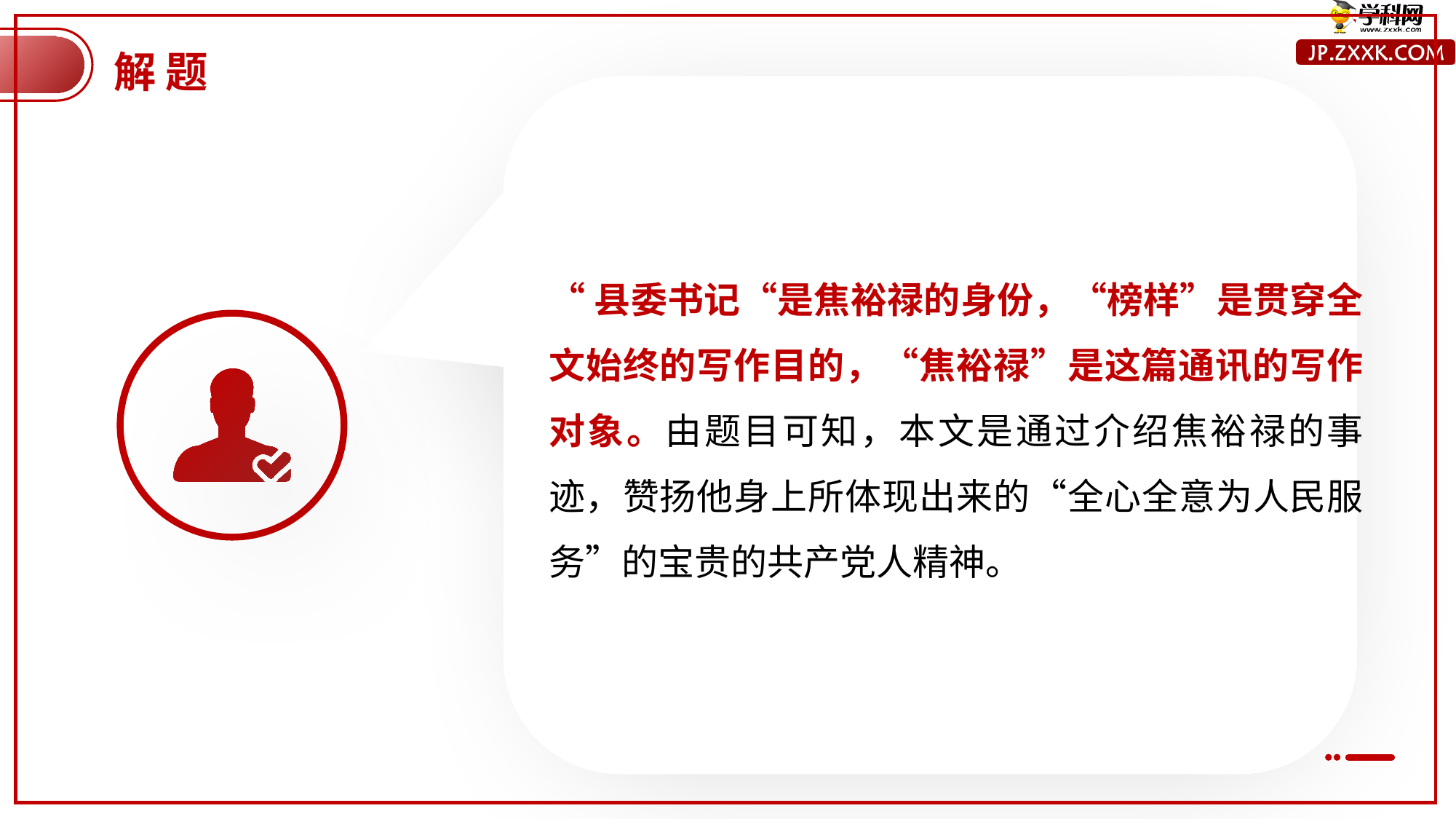

解题

“县委书记“是焦裕禄的身份，“榜样”是贯穿全文始终的写作目的，“焦裕禄”是这篇通讯的写作对象。由题目可知，本文是通过介绍焦裕禄的事迹，赞扬他身上所体现出来的“全心全意为人民服务”的宝贵的共产党人精神。